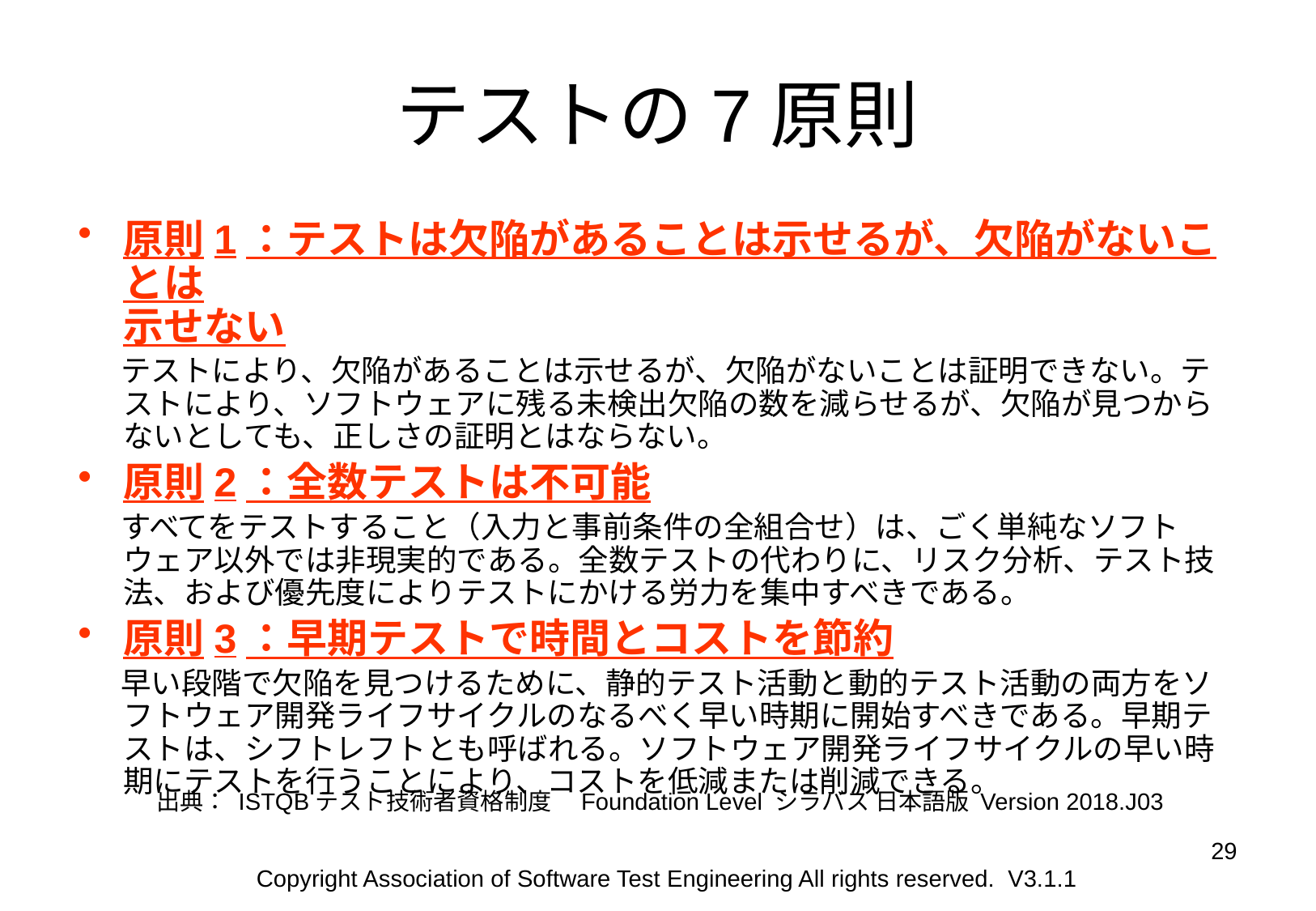

# テストの7原則
原則1：テストは欠陥があることは示せるが、欠陥がないことは
示せない
      テストにより、欠陥があることは示せるが、欠陥がないことは証明できない。テストにより、ソフトウェアに残る未検出欠陥の数を減らせるが、欠陥が見つからないとしても、正しさの証明とはならない。
原則2：全数テストは不可能
      すべてをテストすること（入力と事前条件の全組合せ）は、ごく単純なソフトウェア以外では非現実的である。全数テストの代わりに、リスク分析、テスト技法、および優先度によりテストにかける労力を集中すべきである。
原則3：早期テストで時間とコストを節約
      早い段階で欠陥を見つけるために、静的テスト活動と動的テスト活動の両方をソフトウェア開発ライフサイクルのなるべく早い時期に開始すべきである。早期テストは、シフトレフトとも呼ばれる。ソフトウェア開発ライフサイクルの早い時期にテストを行うことにより、コストを低減または削減できる。
出典： ISTQBテスト技術者資格制度　Foundation Level シラバス 日本語版 Version 2018.J03
29
Copyright Association of Software Test Engineering All rights reserved.  V3.1.1